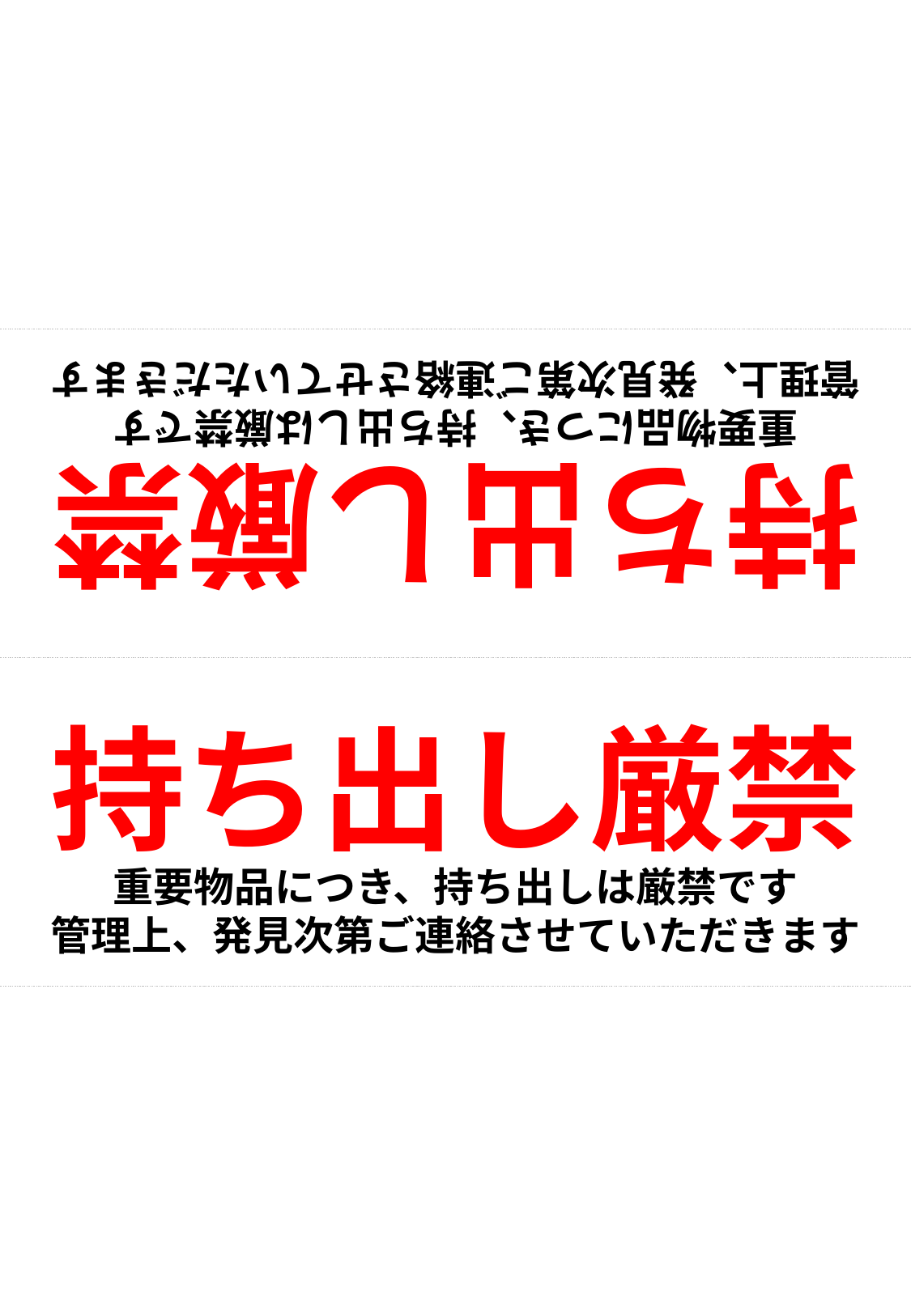

持ち出し厳禁
重要物品につき、持ち出しは厳禁です
管理上、発見次第ご連絡させていただきます
持ち出し厳禁
重要物品につき、持ち出しは厳禁です
管理上、発見次第ご連絡させていただきます